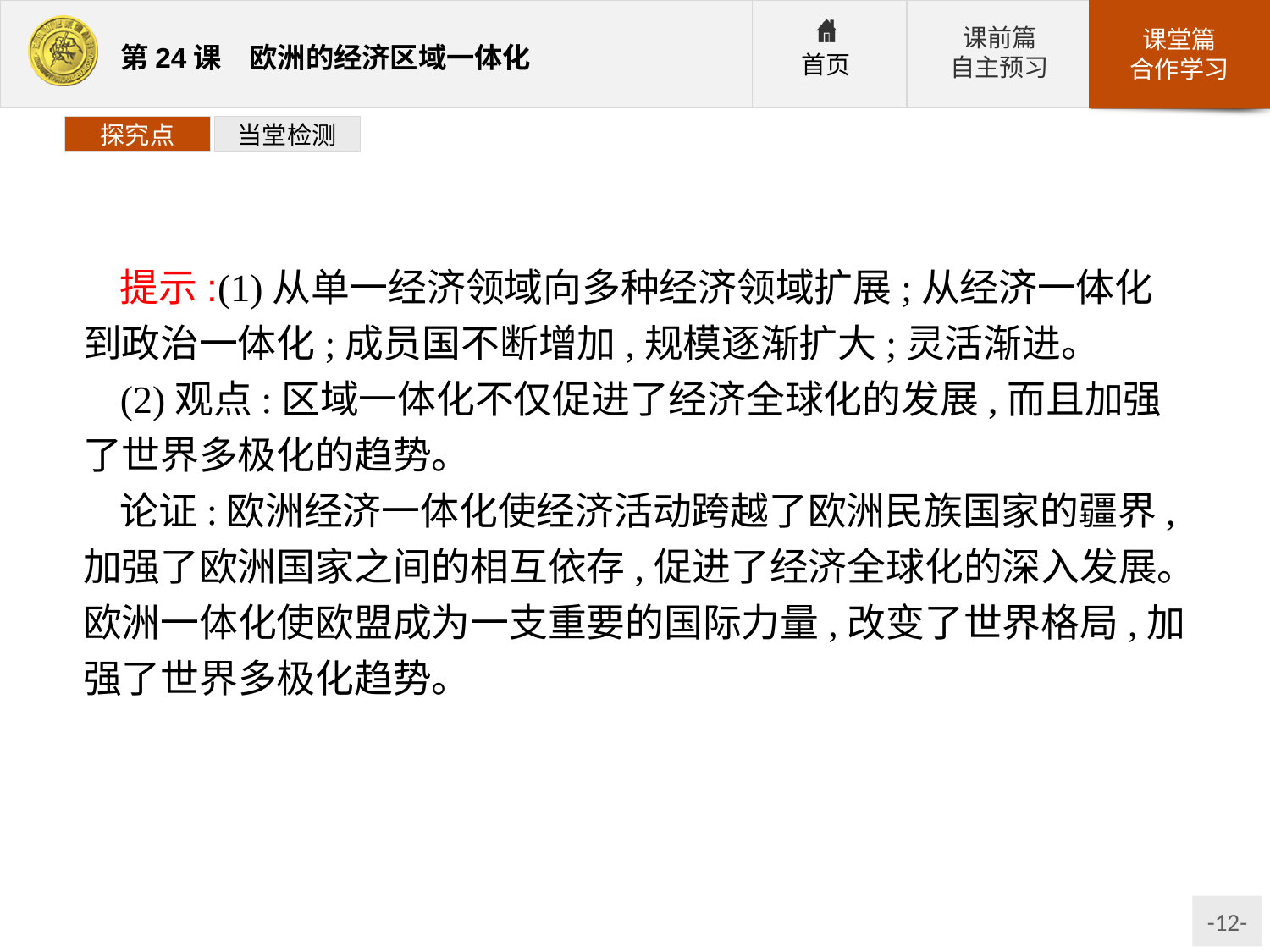

探究点
当堂检测
提示:(1)从单一经济领域向多种经济领域扩展;从经济一体化到政治一体化;成员国不断增加,规模逐渐扩大;灵活渐进。
(2)观点:区域一体化不仅促进了经济全球化的发展,而且加强了世界多极化的趋势。
论证:欧洲经济一体化使经济活动跨越了欧洲民族国家的疆界,加强了欧洲国家之间的相互依存,促进了经济全球化的深入发展。欧洲一体化使欧盟成为一支重要的国际力量,改变了世界格局,加强了世界多极化趋势。